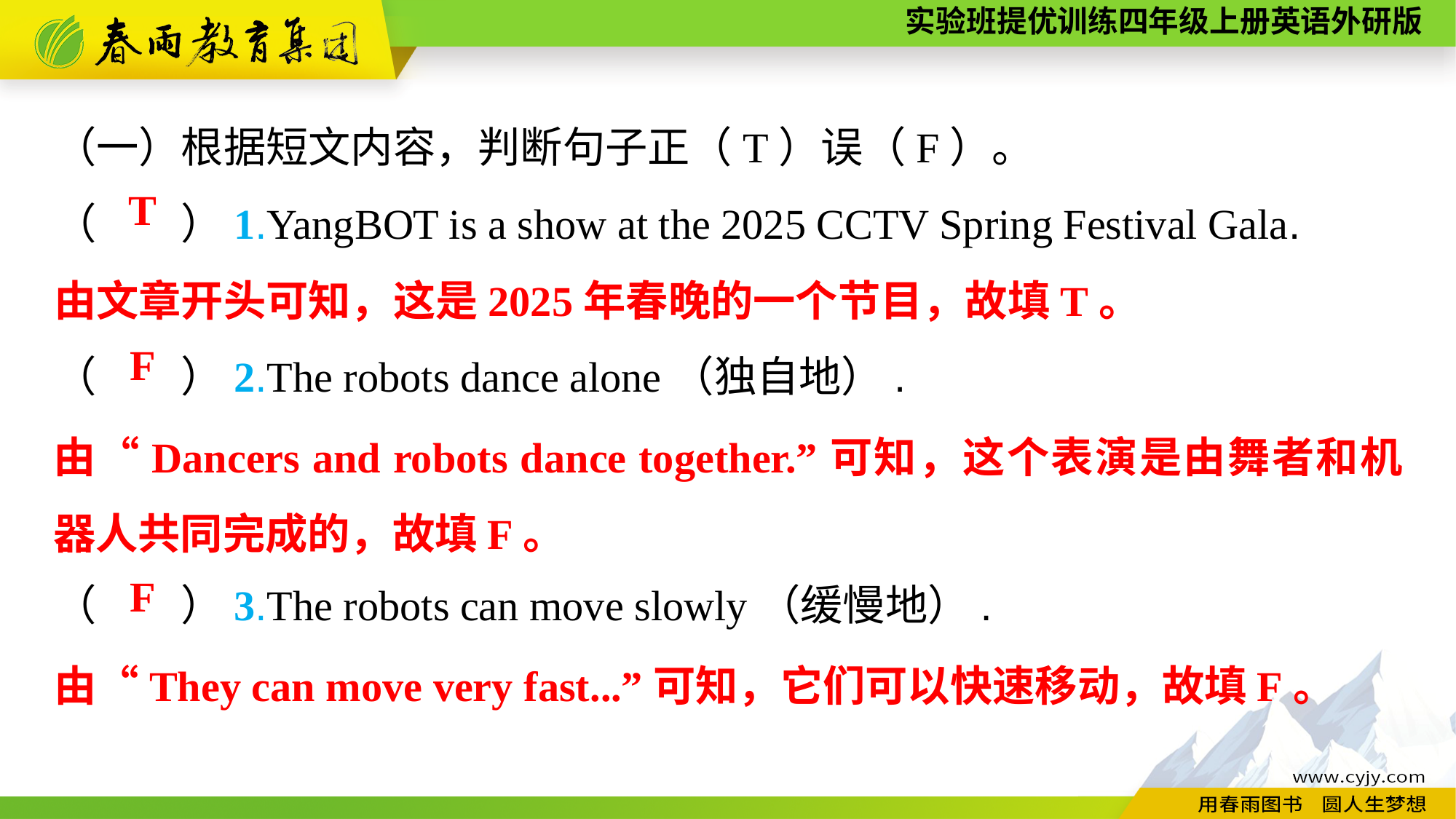

（一）根据短文内容，判断句子正（T）误（F）。
（　　）1.YangBOT is a show at the 2025 CCTV Spring Festival Gala.

（　　）2.The robots dance alone（独自地）.

（　　）3.The robots can move slowly（缓慢地）.
T
由文章开头可知，这是2025年春晚的一个节目，故填T。
F
由“Dancers and robots dance together.”可知，这个表演是由舞者和机器人共同完成的，故填F。
F
由“They can move very fast...”可知，它们可以快速移动，故填F。